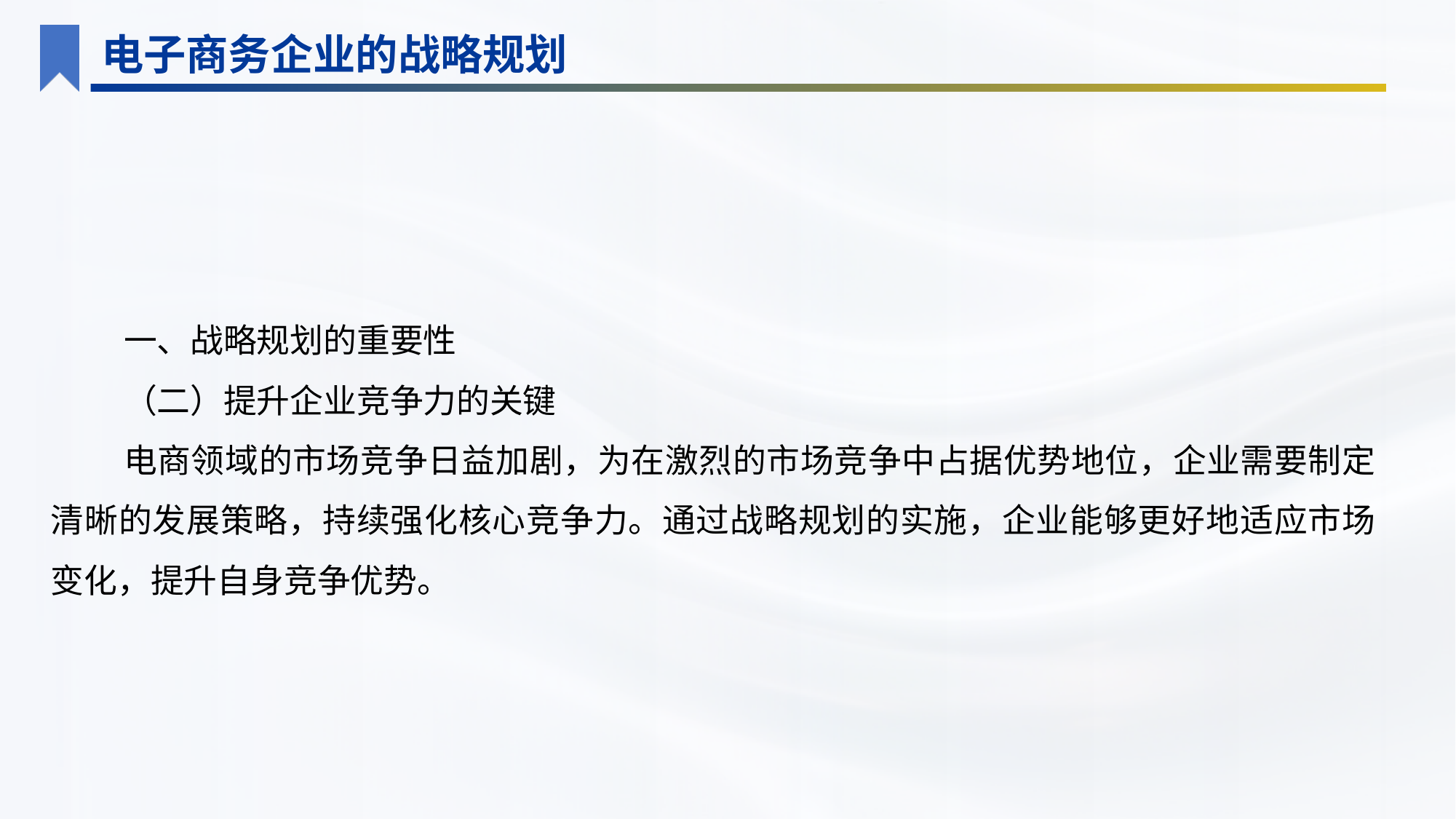

电子商务企业的战略规划
一、战略规划的重要性
（二）提升企业竞争力的关键
电商领域的市场竞争日益加剧，为在激烈的市场竞争中占据优势地位，企业需要制定清晰的发展策略，持续强化核心竞争力。通过战略规划的实施，企业能够更好地适应市场变化，提升自身竞争优势。